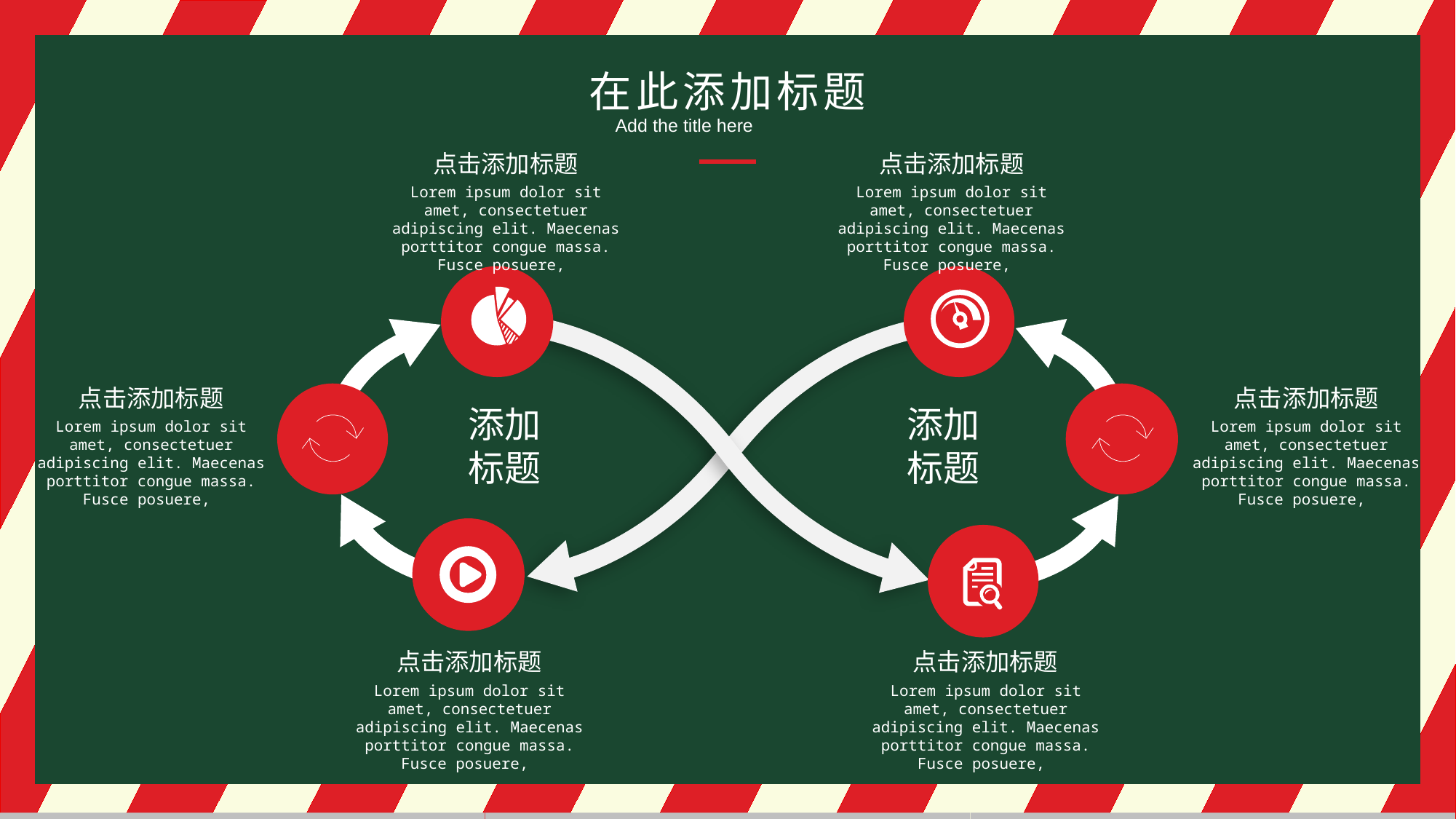

在此添加标题
Add the title here
点击添加标题
Lorem ipsum dolor sit amet, consectetuer adipiscing elit. Maecenas porttitor congue massa. Fusce posuere,
点击添加标题
Lorem ipsum dolor sit amet, consectetuer adipiscing elit. Maecenas porttitor congue massa. Fusce posuere,

点击添加标题
Lorem ipsum dolor sit amet, consectetuer adipiscing elit. Maecenas porttitor congue massa. Fusce posuere,
点击添加标题
Lorem ipsum dolor sit amet, consectetuer adipiscing elit. Maecenas porttitor congue massa. Fusce posuere,

添加
标题
添加
标题

点击添加标题
Lorem ipsum dolor sit amet, consectetuer adipiscing elit. Maecenas porttitor congue massa. Fusce posuere,
点击添加标题
Lorem ipsum dolor sit amet, consectetuer adipiscing elit. Maecenas porttitor congue massa. Fusce posuere,